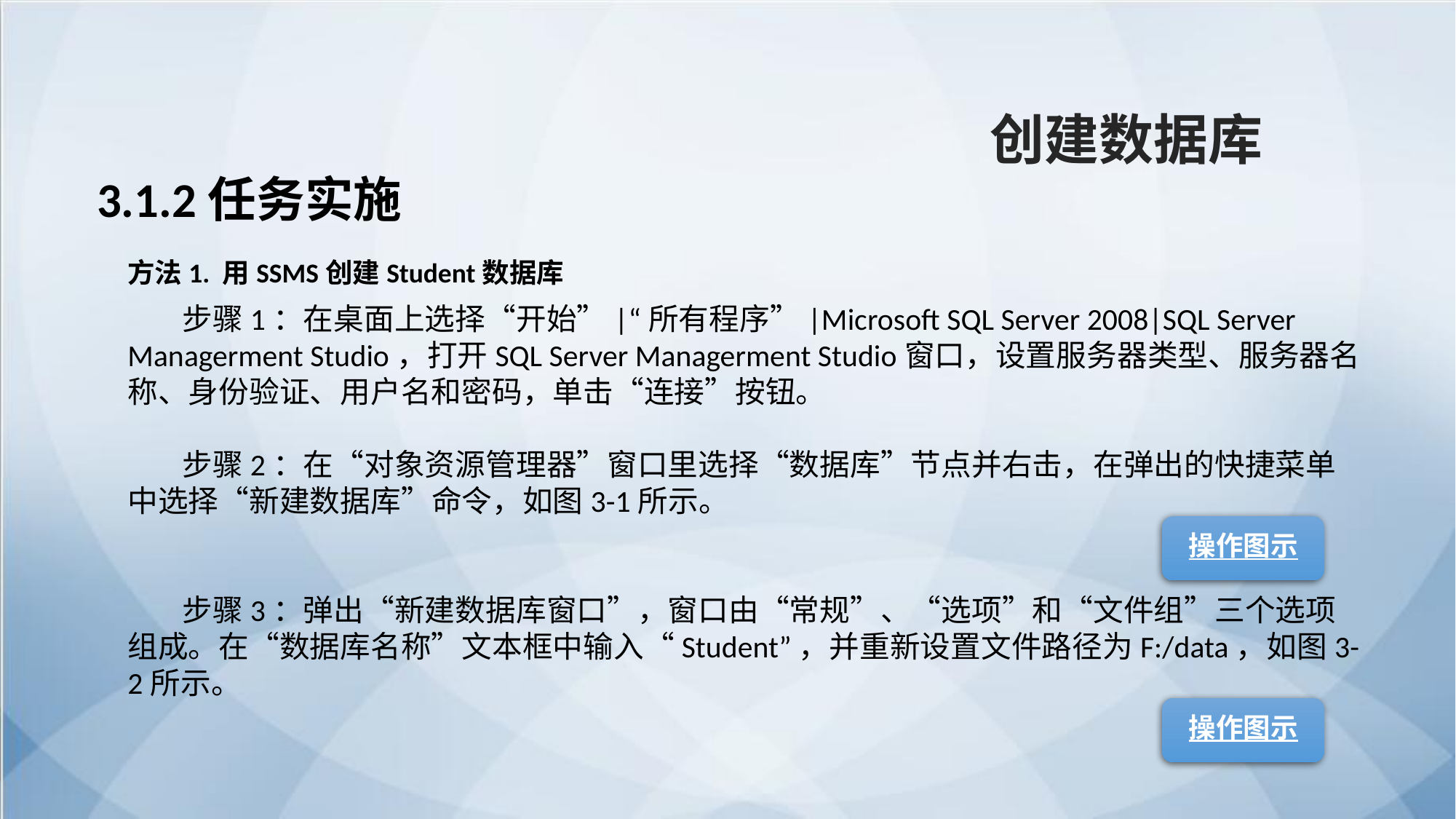

创建数据库
3.1.2任务实施
方法1. 用SSMS创建Student数据库
步骤1：在桌面上选择“开始”|“所有程序”|Microsoft SQL Server 2008|SQL Server Managerment Studio，打开SQL Server Managerment Studio窗口，设置服务器类型、服务器名称、身份验证、用户名和密码，单击“连接”按钮。

步骤2：在“对象资源管理器”窗口里选择“数据库”节点并右击，在弹出的快捷菜单中选择“新建数据库”命令，如图3-1所示。

步骤3：弹出“新建数据库窗口”，窗口由“常规”、“选项”和“文件组”三个选项组成。在“数据库名称”文本框中输入“Student”，并重新设置文件路径为F:/data，如图3-2所示。

操作图示
操作图示